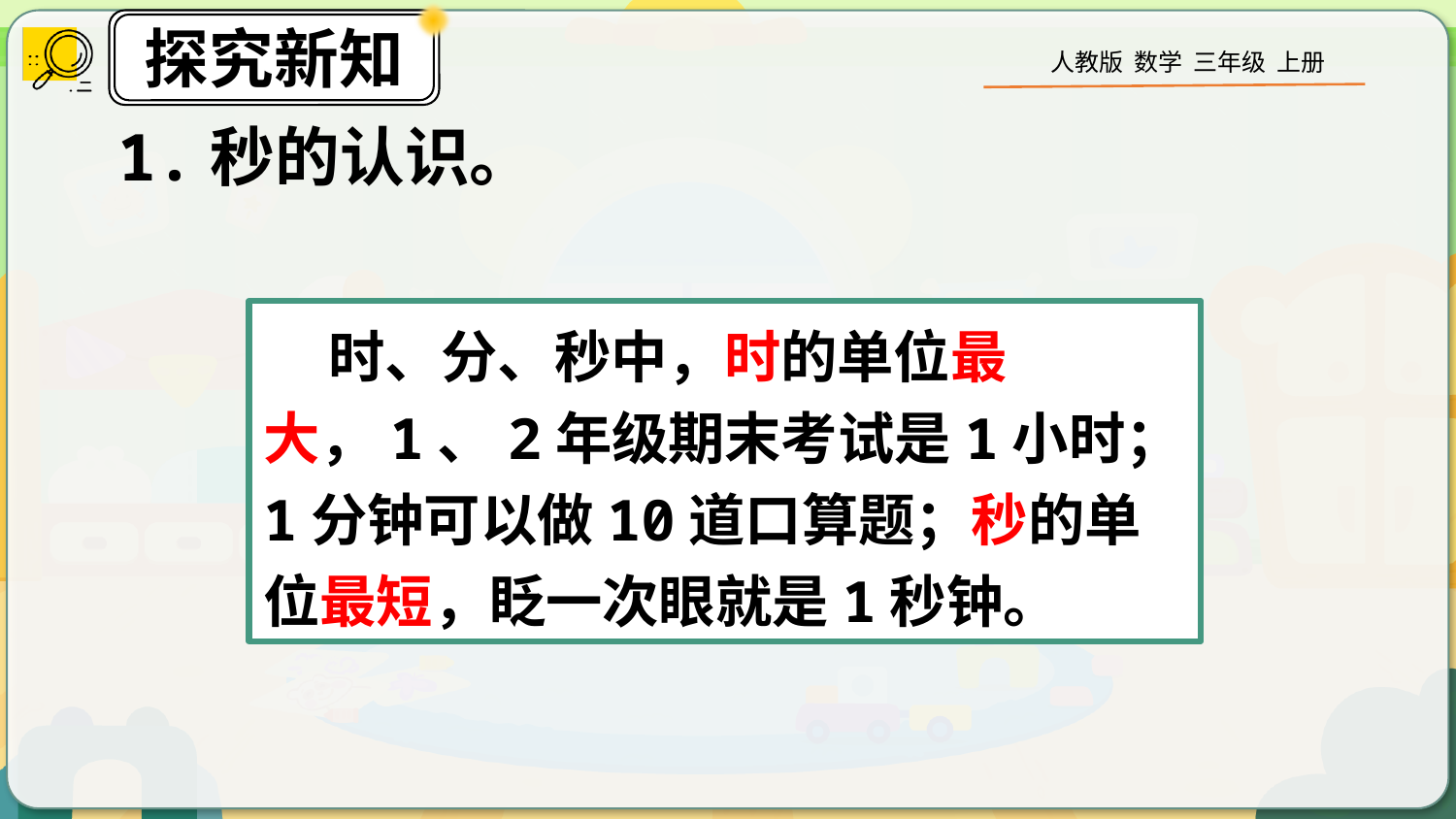

1.秒的认识。

    时、分、秒中，时的单位最大，1、2年级期末考试是1小时；1分钟可以做10道口算题；秒的单位最短，眨一次眼就是1秒钟。